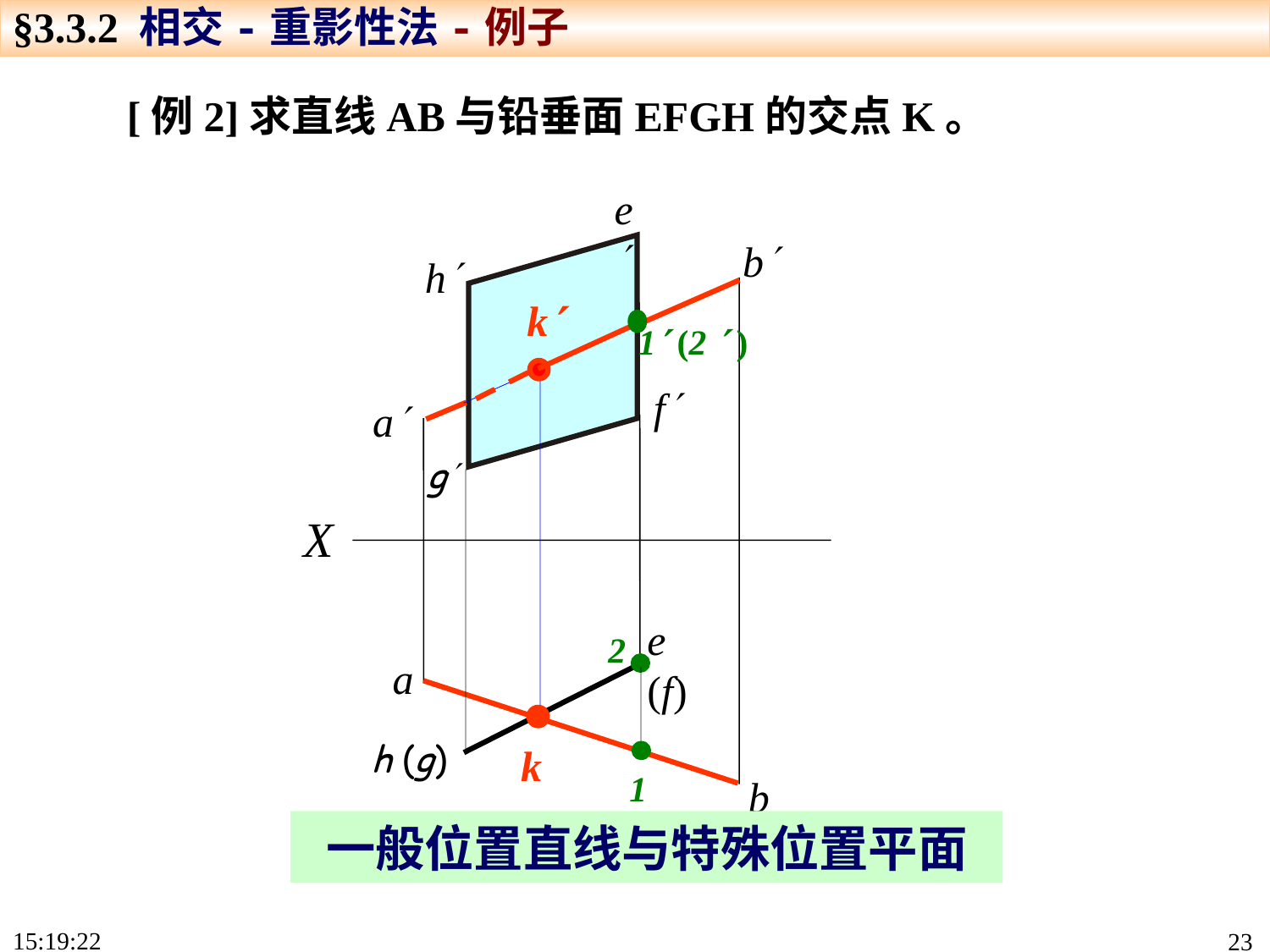

§3.3.2 相交-重影性法-例子
[例2]求直线AB与铅垂面EFGH的交点K。
e′
b′
h′

k′

1′ (2 ′ )

f′

a′

g′

X

e (f)
2

a

1

k
h (g)
b
一般位置直线与特殊位置平面
15:19:22
23